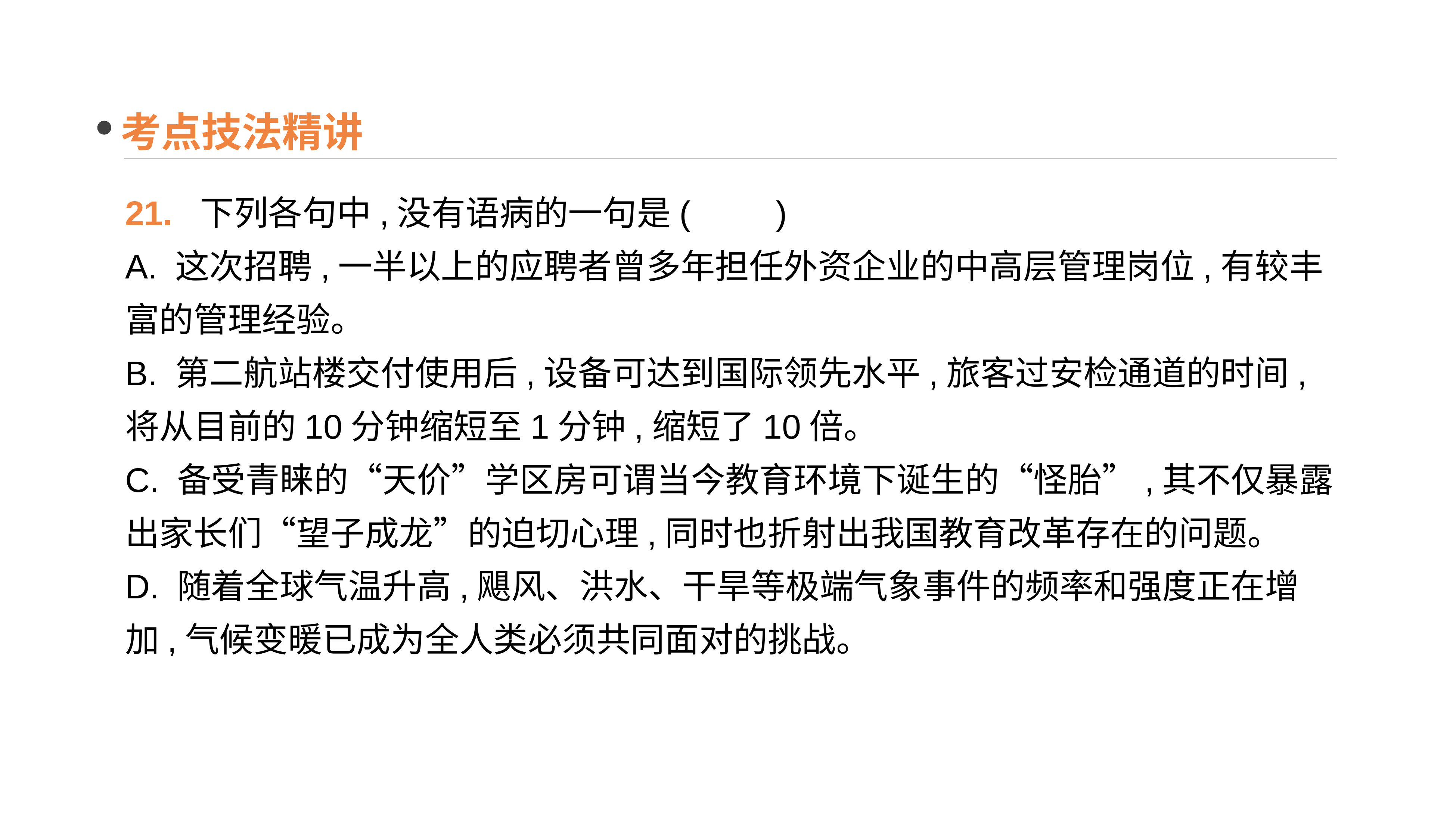

考点技法精讲

21.  下列各句中,没有语病的一句是(　　)
A. 这次招聘,一半以上的应聘者曾多年担任外资企业的中高层管理岗位,有较丰富的管理经验。
B. 第二航站楼交付使用后,设备可达到国际领先水平,旅客过安检通道的时间,将从目前的10分钟缩短至1分钟,缩短了10倍。
C. 备受青睐的“天价”学区房可谓当今教育环境下诞生的“怪胎”,其不仅暴露出家长们“望子成龙”的迫切心理,同时也折射出我国教育改革存在的问题。
D. 随着全球气温升高,飓风、洪水、干旱等极端气象事件的频率和强度正在增加,气候变暖已成为全人类必须共同面对的挑战。